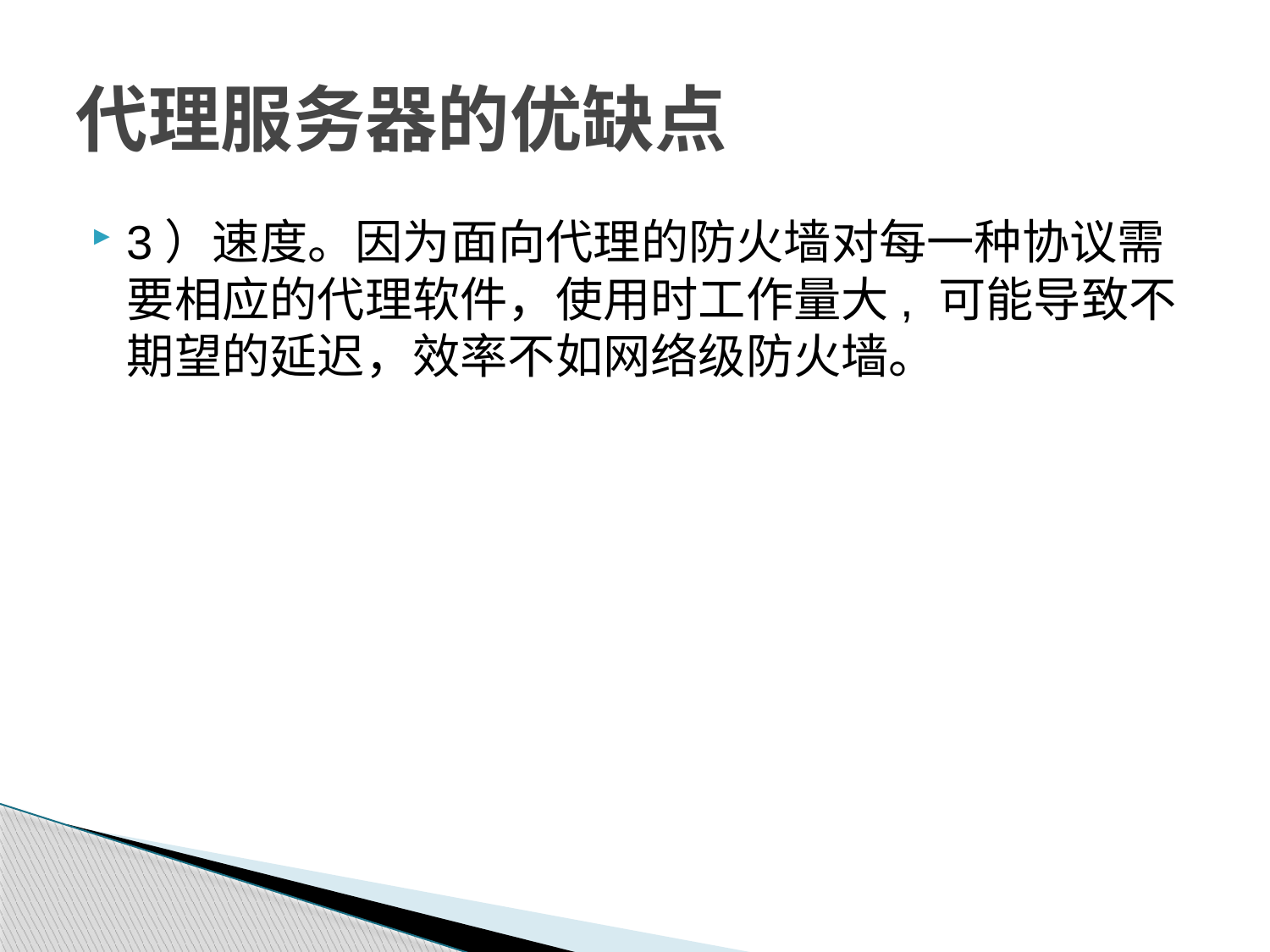

# 代理服务器的优缺点
3）速度。因为面向代理的防火墙对每一种协议需要相应的代理软件，使用时工作量大, 可能导致不期望的延迟，效率不如网络级防火墙。